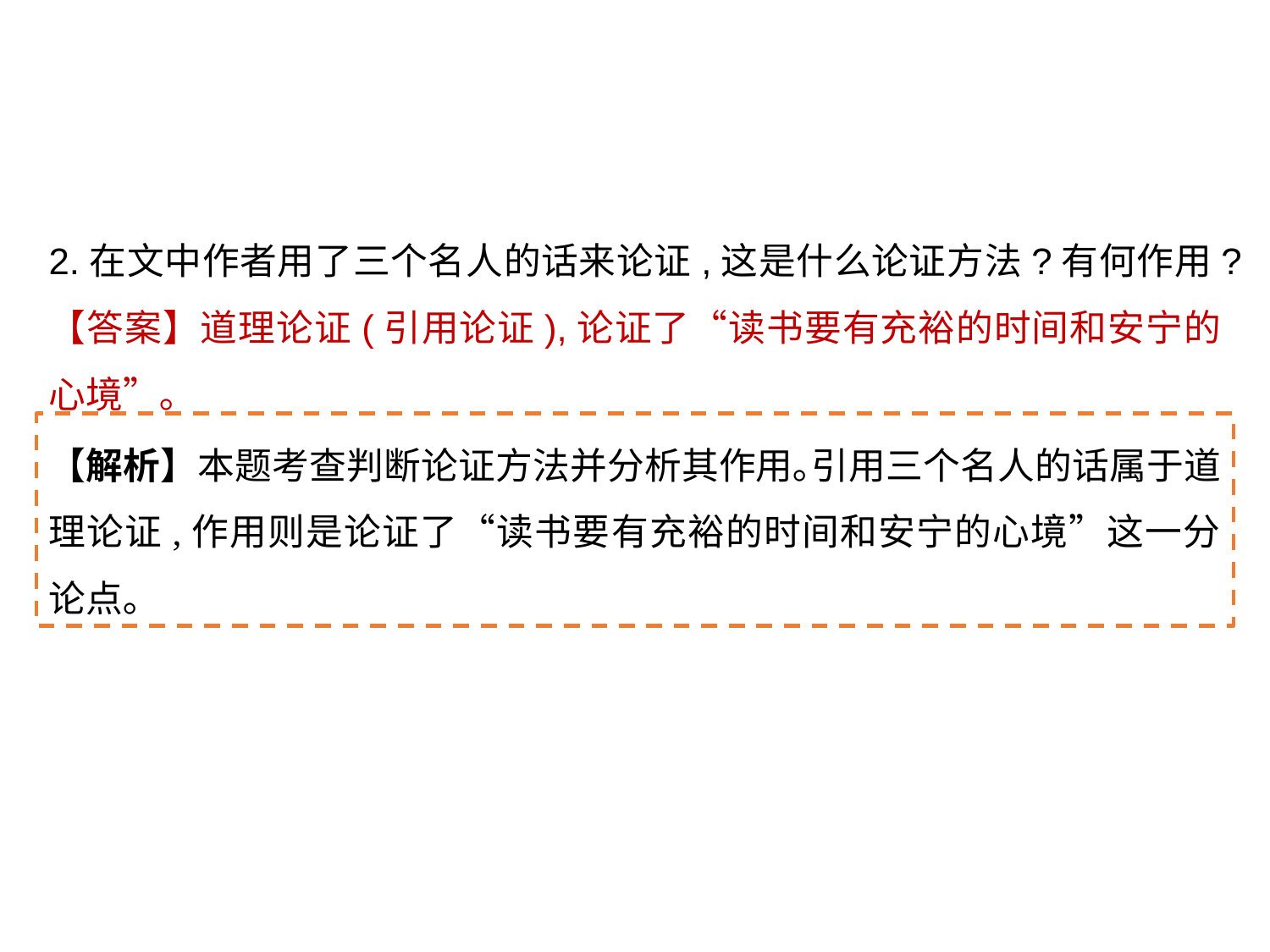

2.在文中作者用了三个名人的话来论证,这是什么论证方法?有何作用?
【答案】道理论证(引用论证),论证了“读书要有充裕的时间和安宁的心境”｡
【解析】本题考查判断论证方法并分析其作用｡引用三个名人的话属于道理论证,作用则是论证了“读书要有充裕的时间和安宁的心境”这一分论点｡